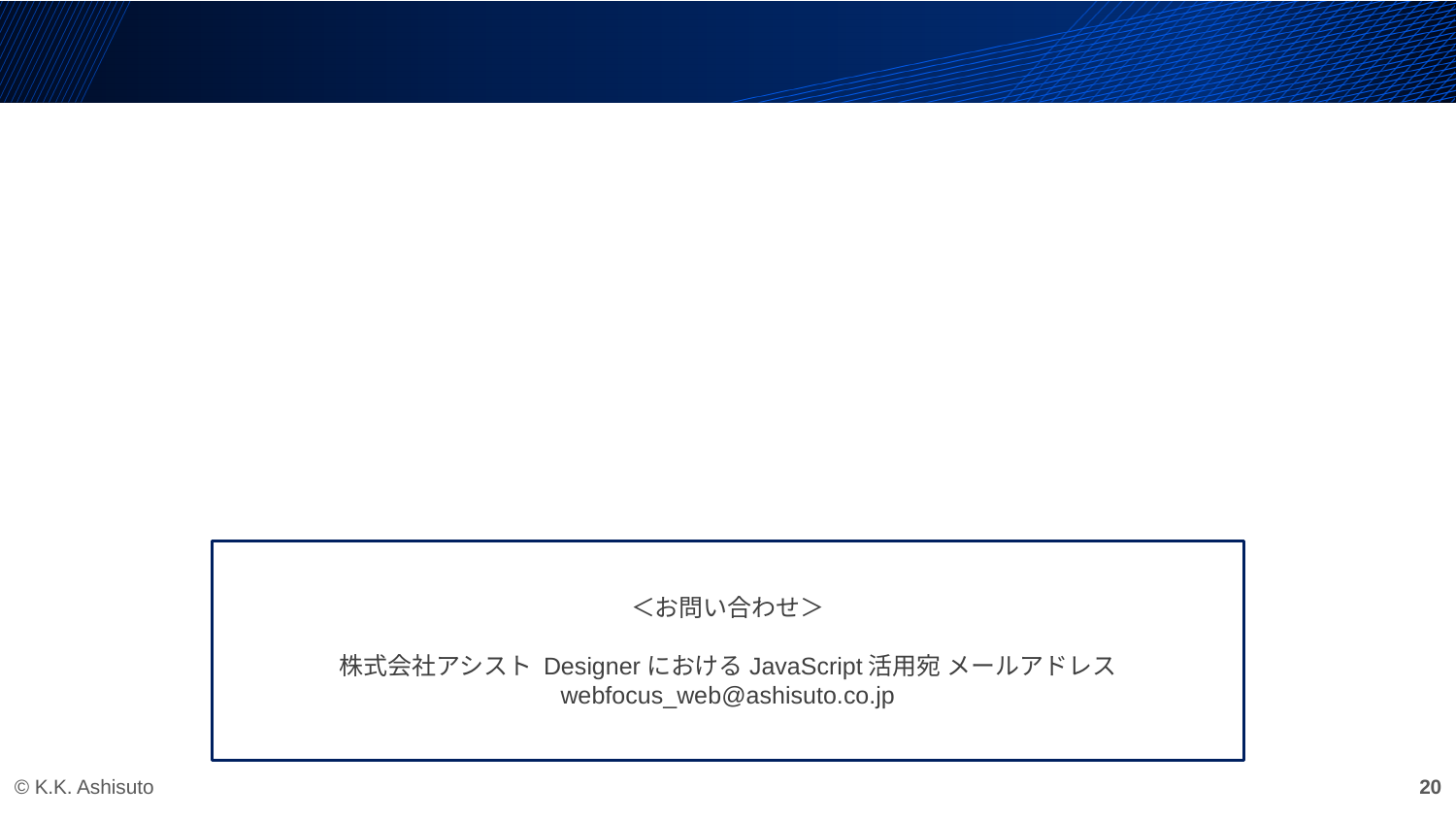

＜お問い合わせ＞

株式会社アシスト DesignerにおけるJavaScript活用宛 メールアドレス
webfocus_web@ashisuto.co.jp
© K.K. Ashisuto
20